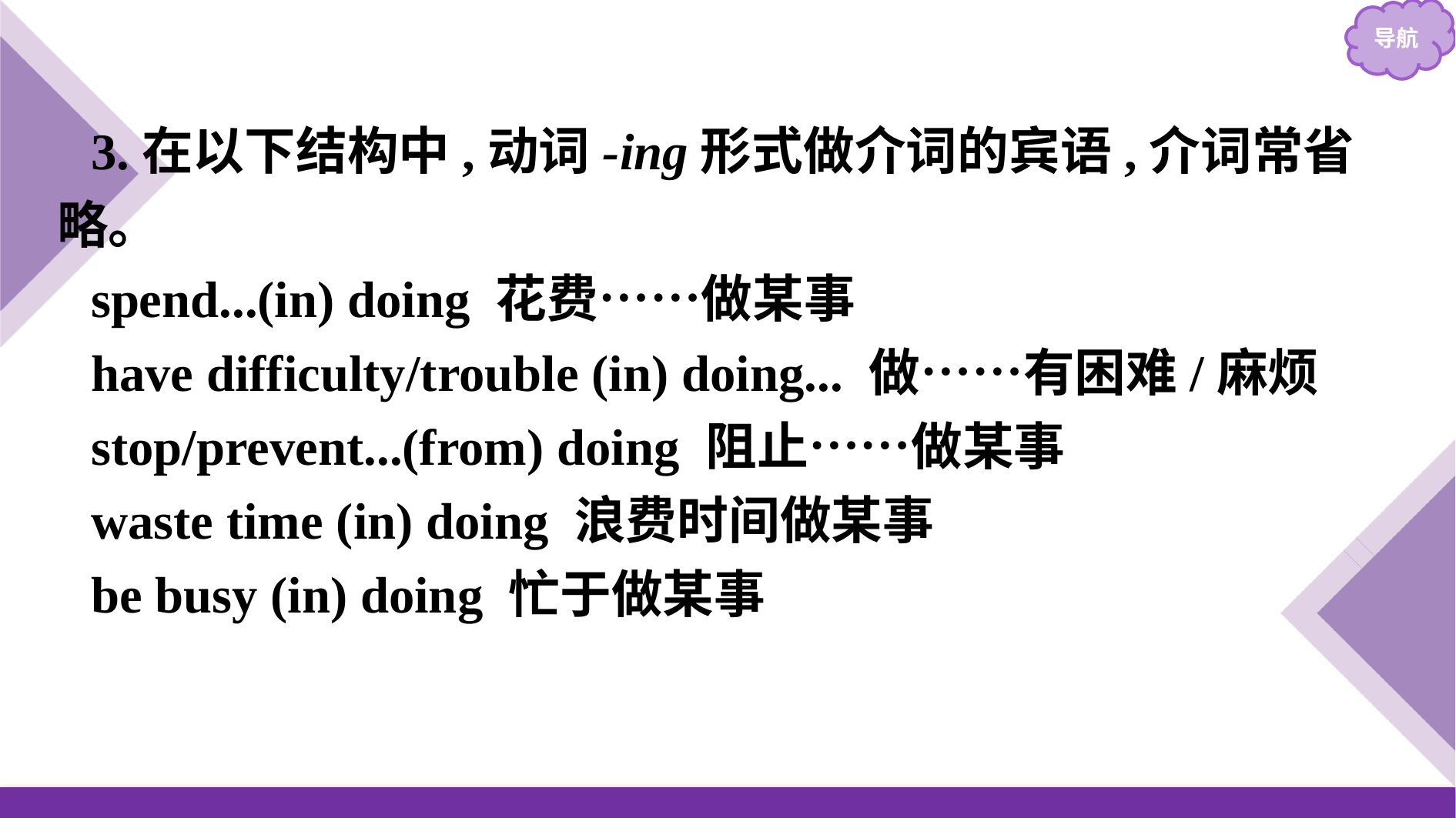

3.在以下结构中,动词-ing形式做介词的宾语,介词常省略。
spend...(in) doing 花费……做某事
have difficulty/trouble (in) doing... 做……有困难/麻烦
stop/prevent...(from) doing 阻止……做某事
waste time (in) doing 浪费时间做某事
be busy (in) doing 忙于做某事